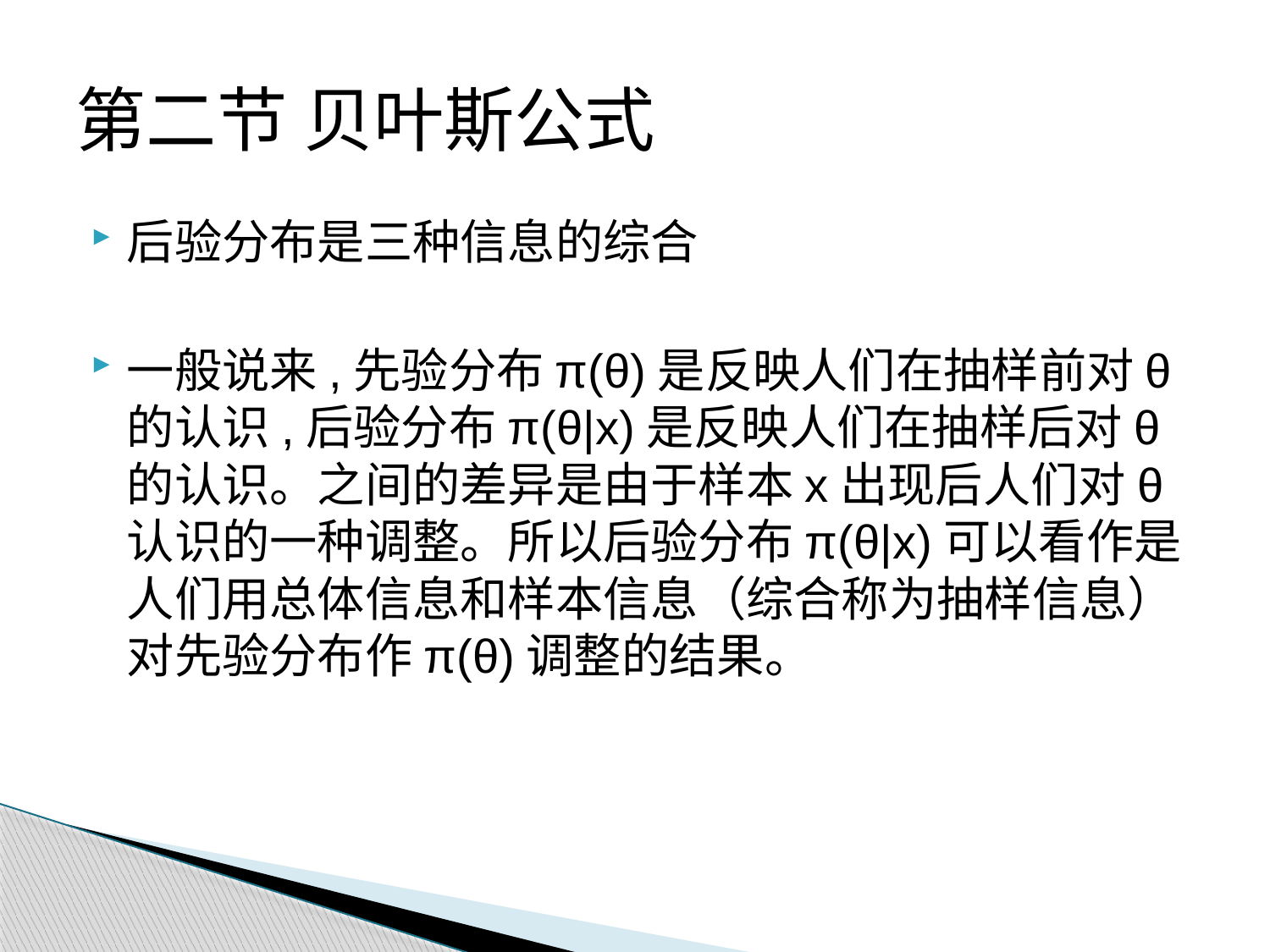

# 第二节 贝叶斯公式
后验分布是三种信息的综合

一般说来,先验分布π(θ)是反映人们在抽样前对θ的认识,后验分布π(θ|x)是反映人们在抽样后对θ的认识。之间的差异是由于样本x出现后人们对θ认识的一种调整。所以后验分布π(θ|x)可以看作是人们用总体信息和样本信息（综合称为抽样信息）对先验分布作π(θ)调整的结果。